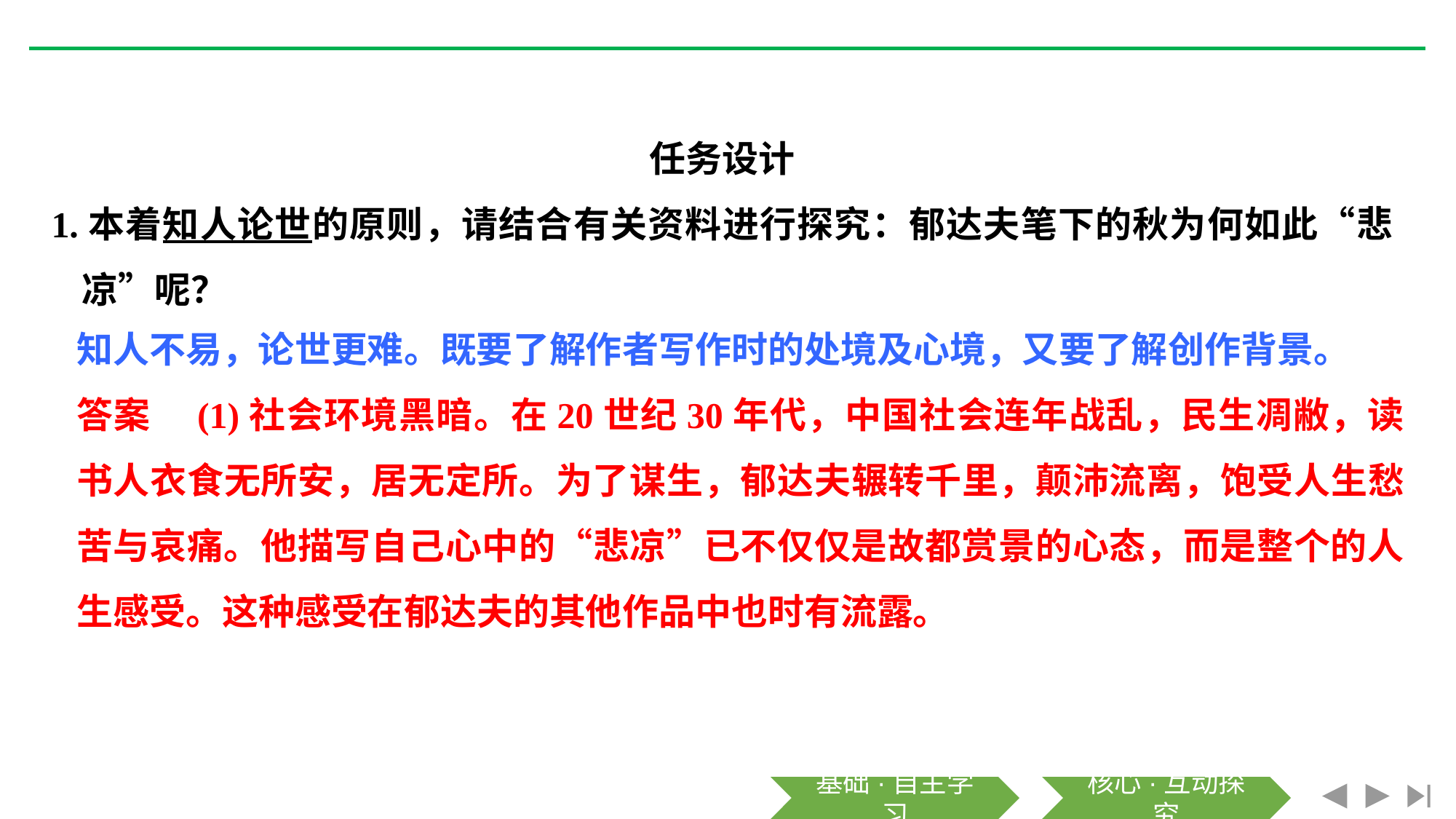

任务设计
1.本着知人论世的原则，请结合有关资料进行探究：郁达夫笔下的秋为何如此“悲凉”呢？
知人不易，论世更难。既要了解作者写作时的处境及心境，又要了解创作背景。
答案　(1)社会环境黑暗。在20世纪30年代，中国社会连年战乱，民生凋敝，读书人衣食无所安，居无定所。为了谋生，郁达夫辗转千里，颠沛流离，饱受人生愁苦与哀痛。他描写自己心中的“悲凉”已不仅仅是故都赏景的心态，而是整个的人生感受。这种感受在郁达夫的其他作品中也时有流露。